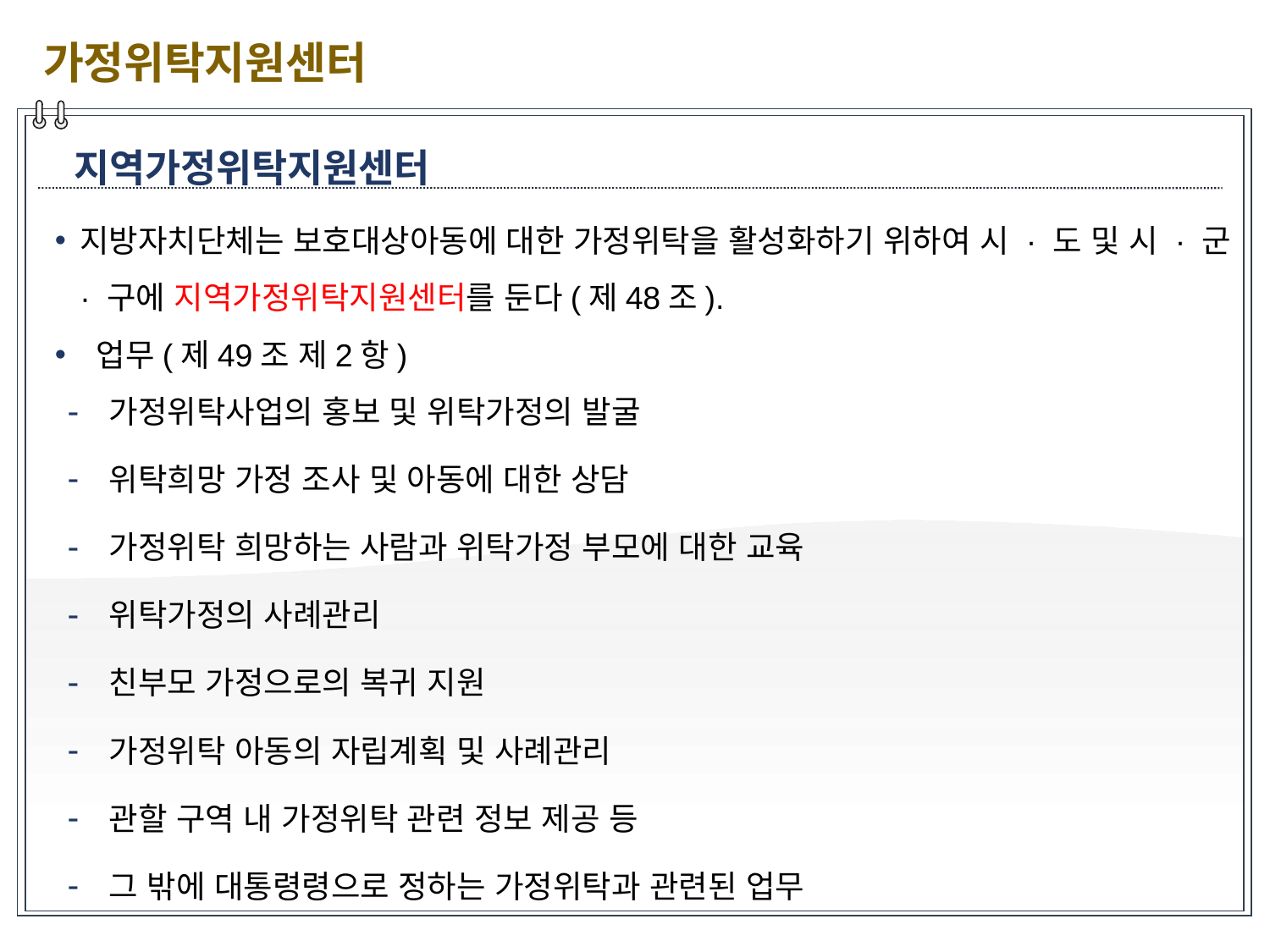

가정위탁지원센터

지역가정위탁지원센터

지방자치단체는 보호대상아동에 대한 가정위탁을 활성화하기 위하여 시 · 도 및 시 · 군 · 구에 지역가정위탁지원센터를 둔다(제48조).
 업무(제49조 제2항)
 가정위탁사업의 홍보 및 위탁가정의 발굴
 위탁희망 가정 조사 및 아동에 대한 상담
 가정위탁 희망하는 사람과 위탁가정 부모에 대한 교육
 위탁가정의 사례관리
 친부모 가정으로의 복귀 지원
 가정위탁 아동의 자립계획 및 사례관리
 관할 구역 내 가정위탁 관련 정보 제공 등
 그 밖에 대통령령으로 정하는 가정위탁과 관련된 업무